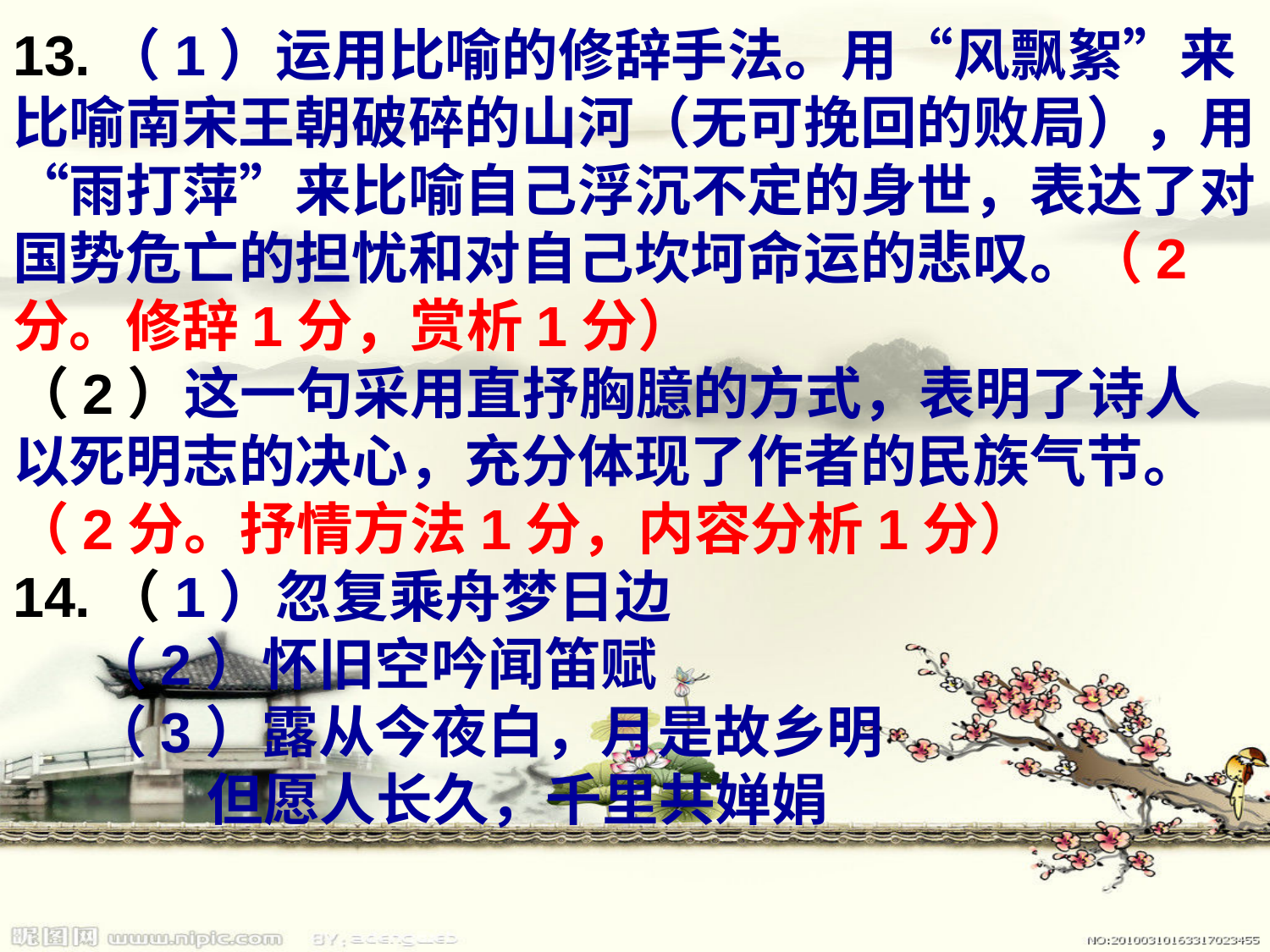

13.（1）运用比喻的修辞手法。用“风飘絮”来比喻南宋王朝破碎的山河（无可挽回的败局），用“雨打萍”来比喻自己浮沉不定的身世，表达了对国势危亡的担忧和对自己坎坷命运的悲叹。（2分。修辞1分，赏析1分）
（2）这一句采用直抒胸臆的方式，表明了诗人以死明志的决心，充分体现了作者的民族气节。（2分。抒情方法1分，内容分析1分）
14.（1）忽复乘舟梦日边
     （2）怀旧空吟闻笛赋
     （3）露从今夜白，月是故乡明
              但愿人长久，千里共婵娟